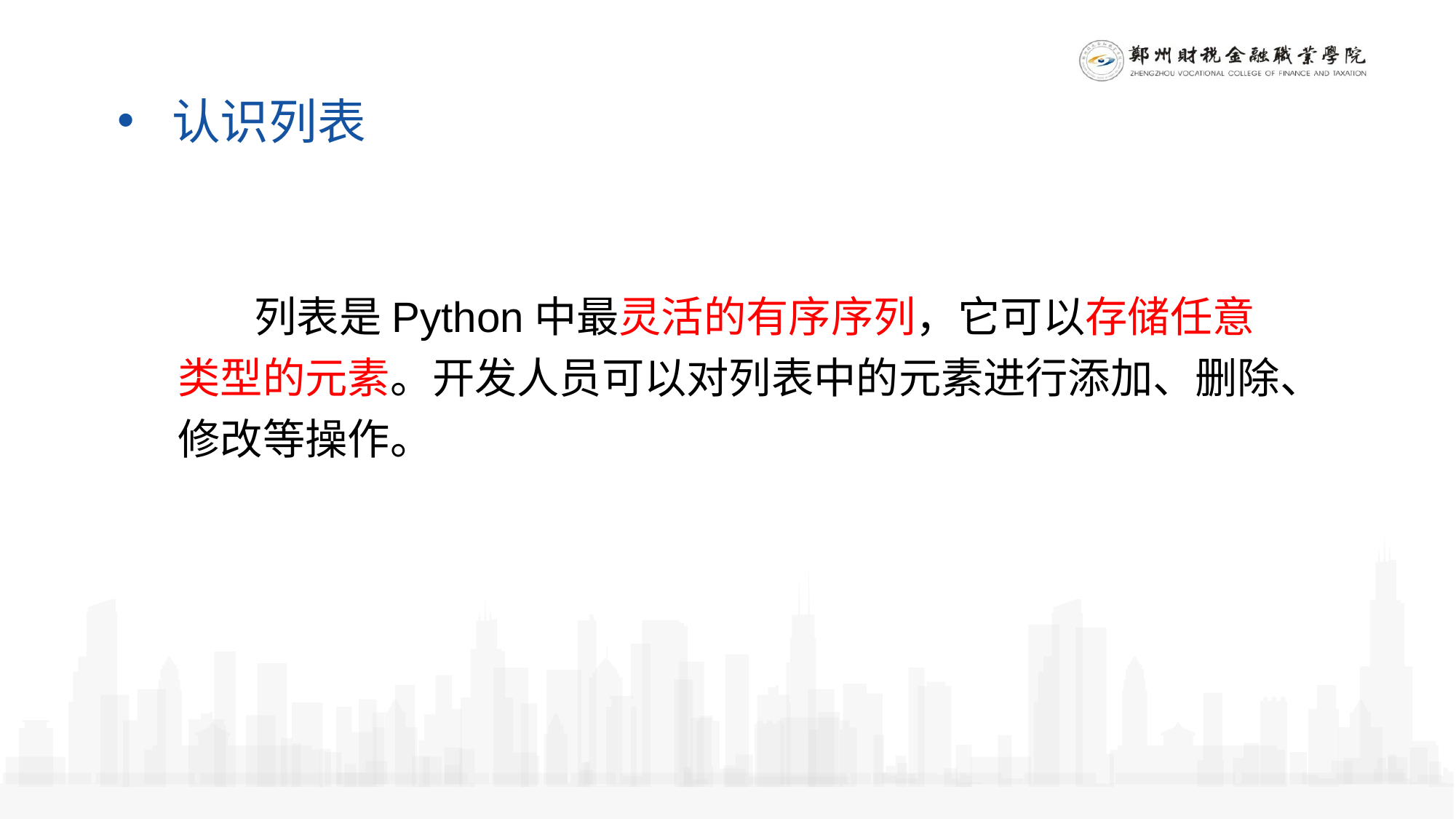

认识列表
       列表是Python中最灵活的有序序列，它可以存储任意类型的元素。开发人员可以对列表中的元素进行添加、删除、修改等操作。